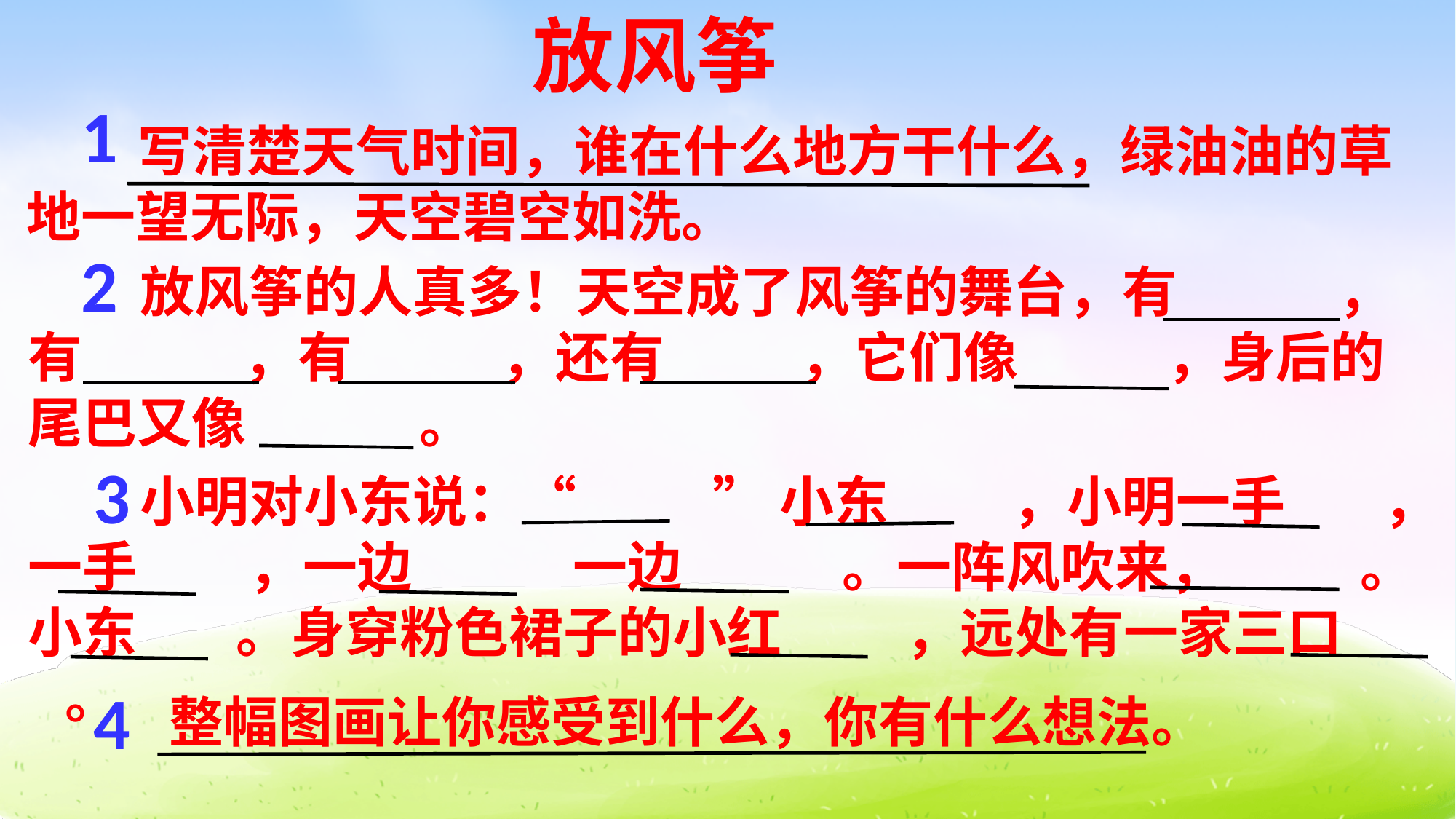

放风筝
1
        写清楚天气时间，谁在什么地方干什么，绿油油的草地一望无际，天空碧空如洗。
2
        放风筝的人真多！天空成了风筝的舞台，有             ，有             ，有            ，还有           ，它们像            ，身后的尾巴又像              。
3
        小明对小东说：“           ” 小东          ，小明一手        ，一手         ，一边             一边             。一阵风吹来，           。小东        。身穿粉色裙子的小红          ，远处有一家三口          。
4
        整幅图画让你感受到什么，你有什么想法。